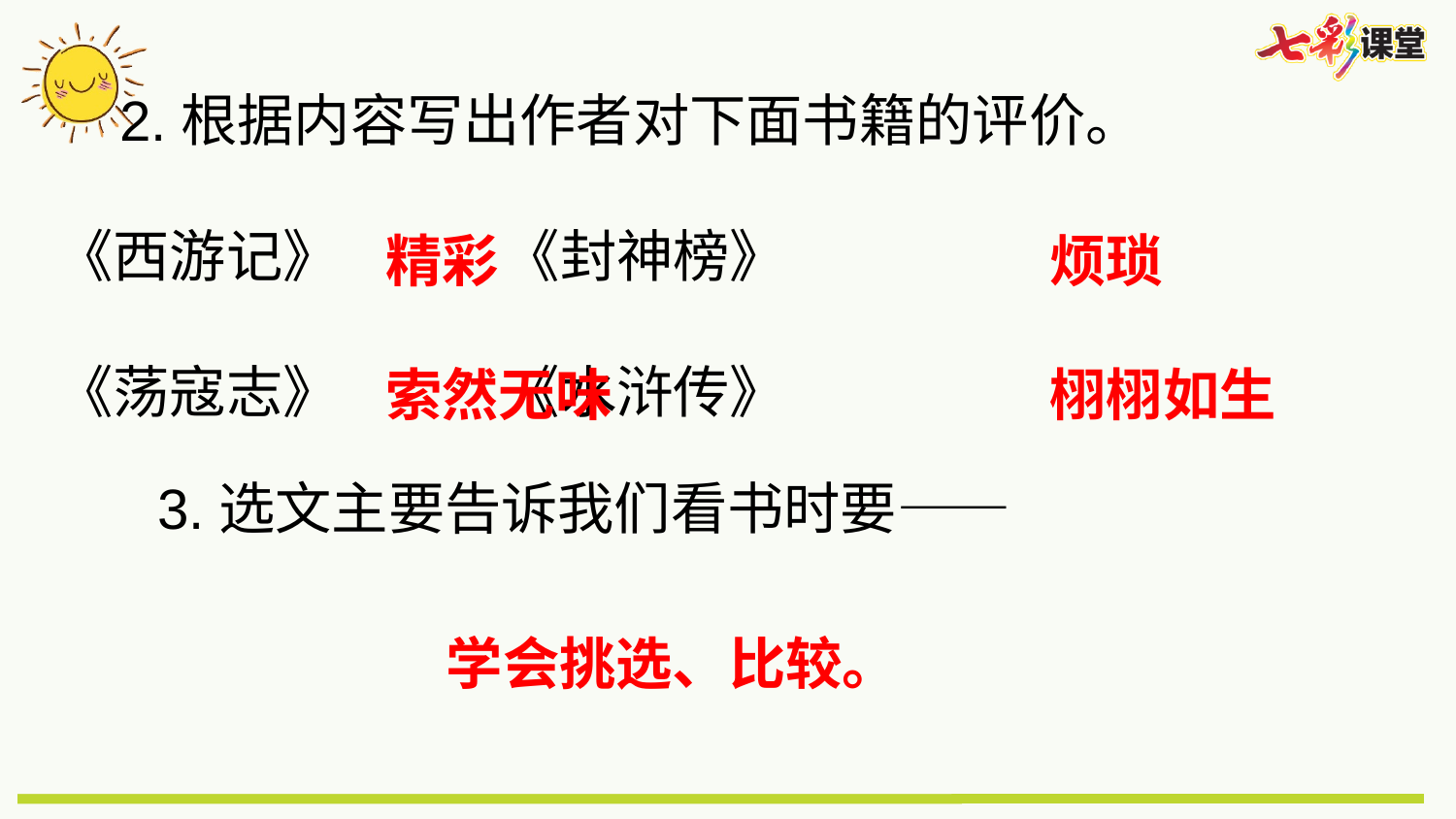

2.根据内容写出作者对下面书籍的评价。

《西游记》             《封神榜》

《荡寇志》             《水浒传》
精彩
烦琐
索然无味
栩栩如生
3.选文主要告诉我们看书时要——
学会挑选、比较。